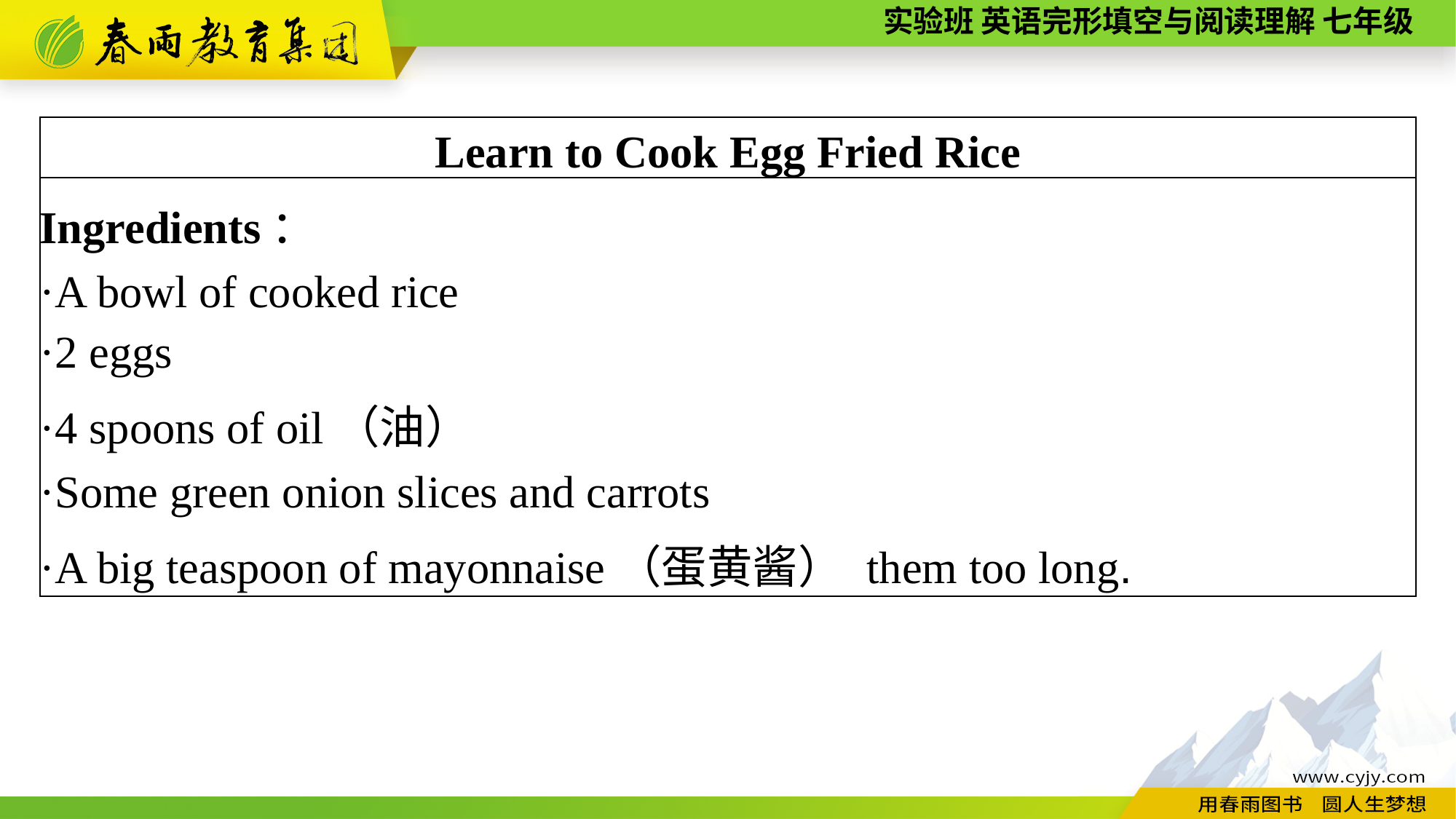

| Learn to Cook Egg Fried Rice |
| --- |
| Ingredients： ·A bowl of cooked rice ·2 eggs ·4 spoons of oil（油） ·Some green onion slices and carrots ·A big teaspoon of mayonnaise（蛋黄酱） them too long. |